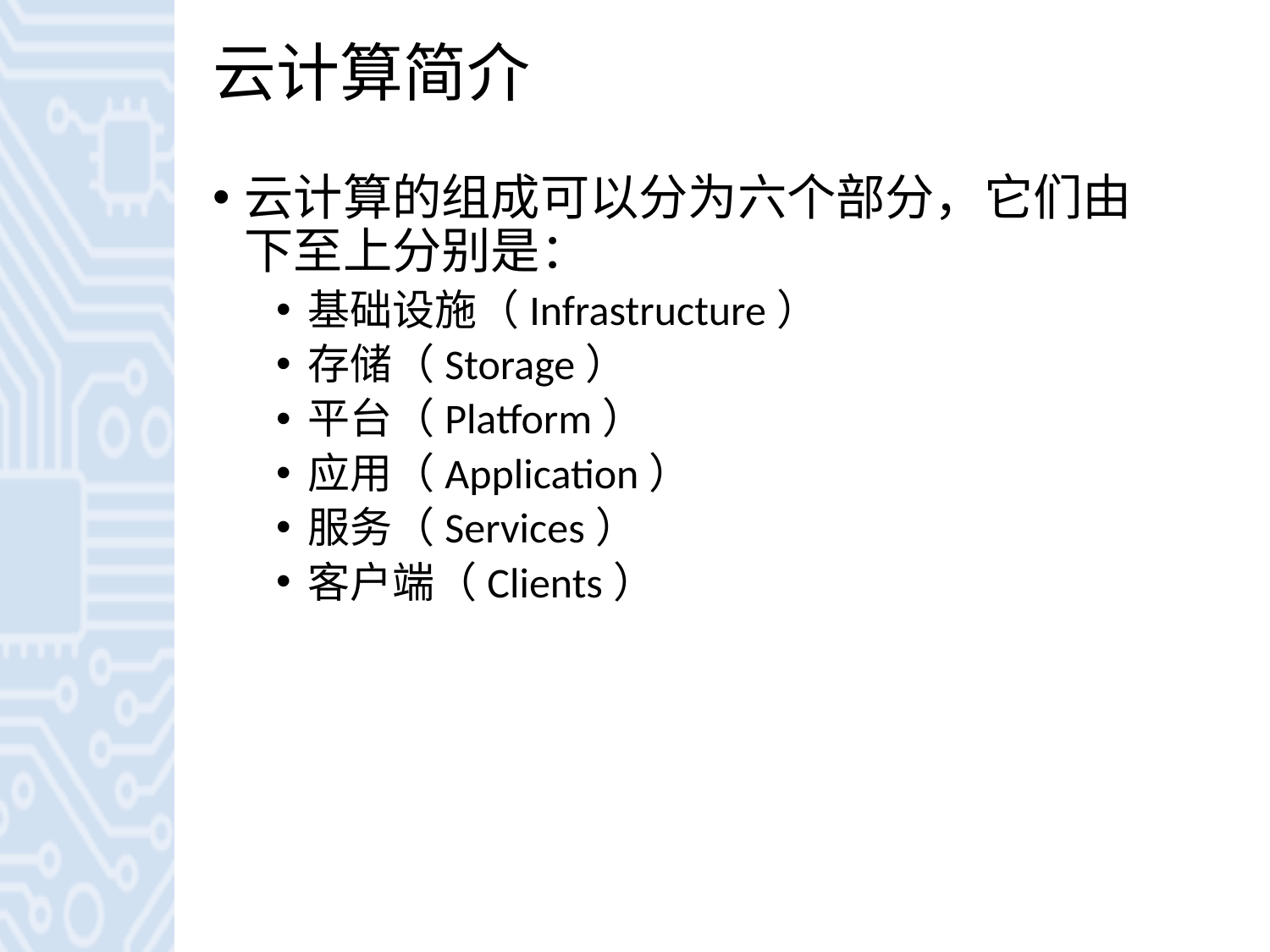

# 云计算简介
云计算的组成可以分为六个部分，它们由下至上分别是：
基础设施（Infrastructure）
存储（Storage）
平台（Platform）
应用（Application）
服务（Services）
客户端（Clients）